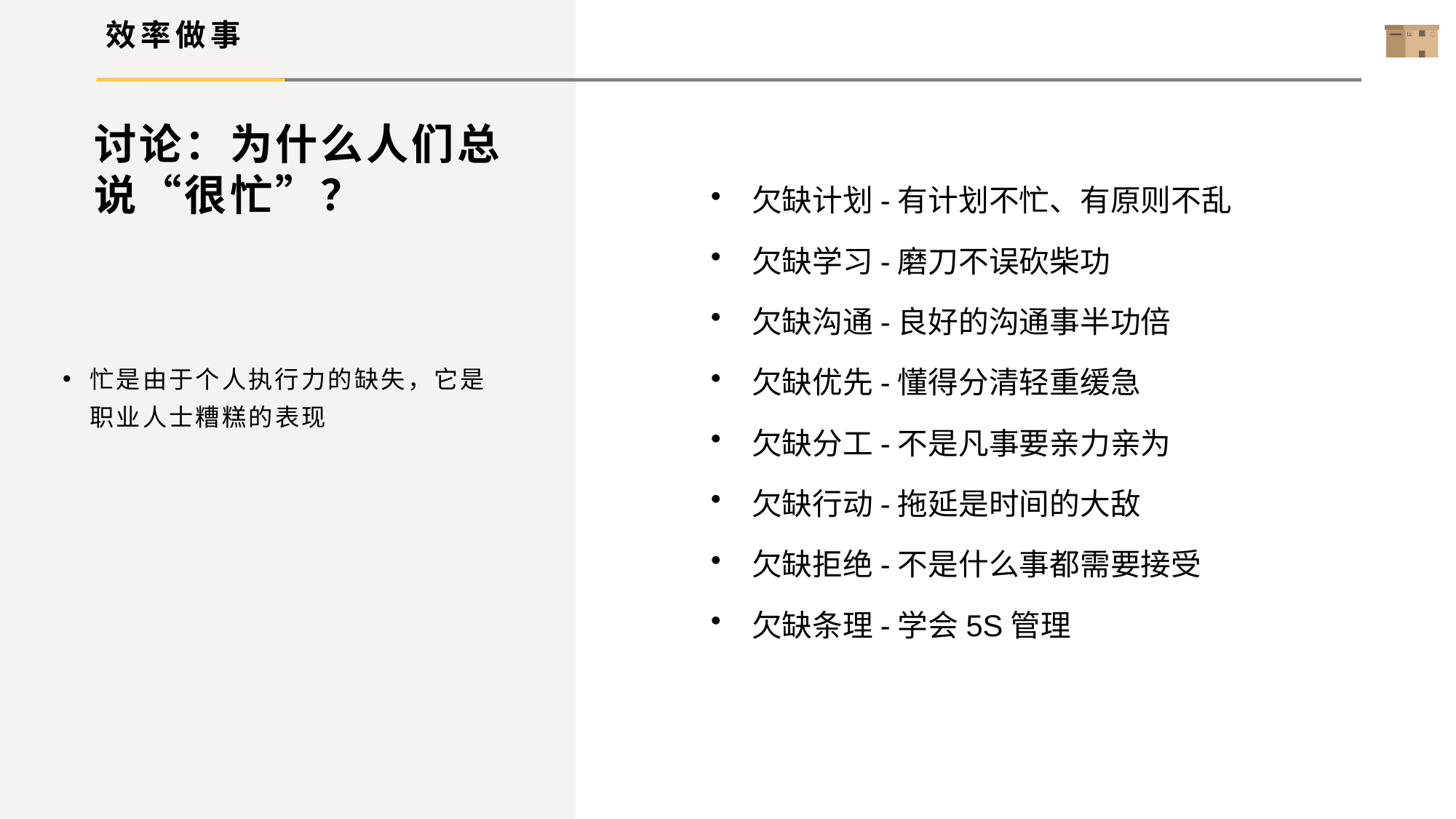

效率做事

# 讨论：为什么人们总说“很忙”？
欠缺计划-有计划不忙、有原则不乱
欠缺学习-磨刀不误砍柴功
欠缺沟通-良好的沟通事半功倍
欠缺优先-懂得分清轻重缓急
欠缺分工-不是凡事要亲力亲为
欠缺行动-拖延是时间的大敌
欠缺拒绝-不是什么事都需要接受
欠缺条理-学会5S管理
忙是由于个人执行力的缺失，它是职业人士糟糕的表现